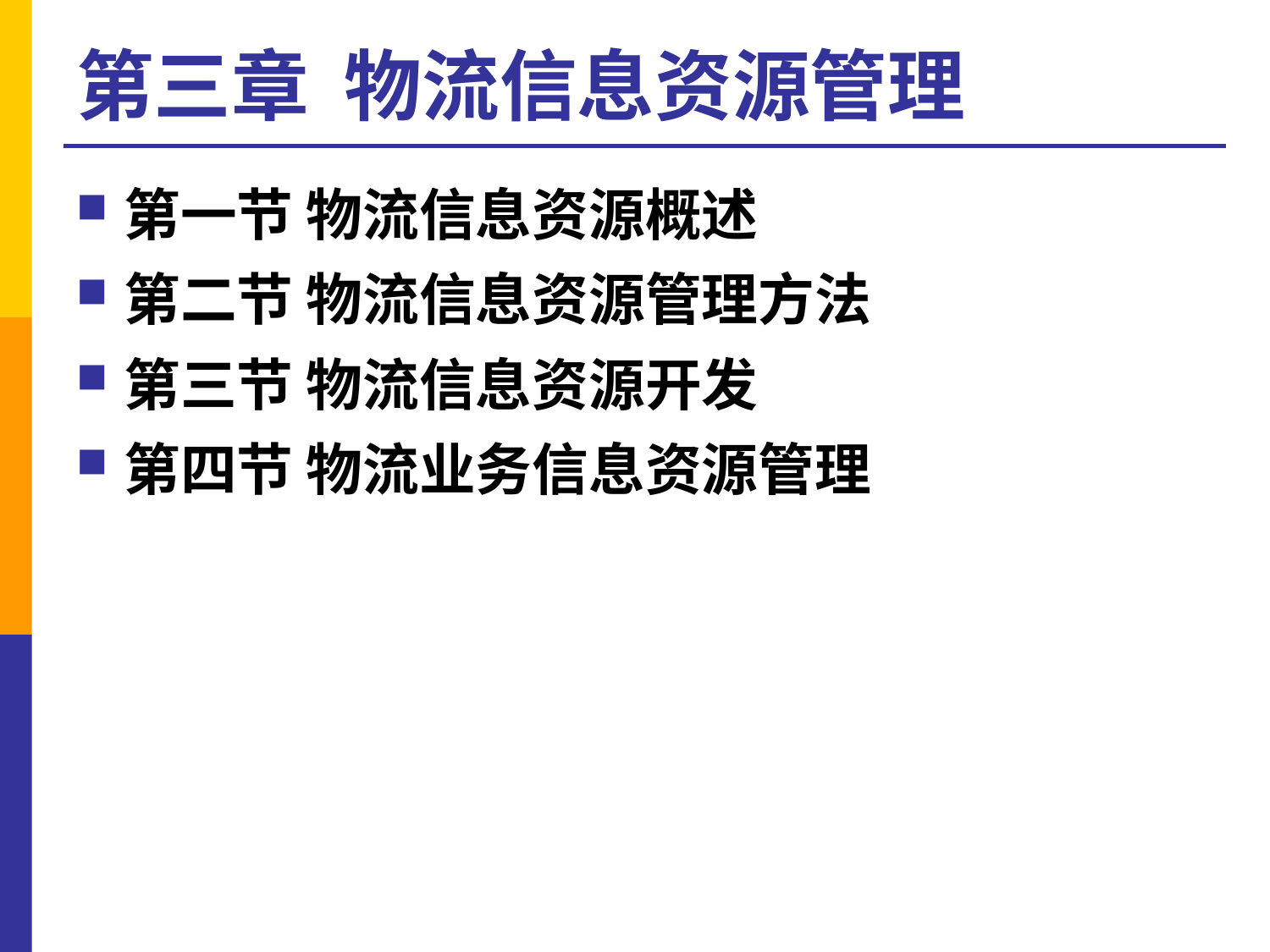

# 第三章  物流信息资源管理
第一节 物流信息资源概述
第二节 物流信息资源管理方法
第三节 物流信息资源开发
第四节 物流业务信息资源管理